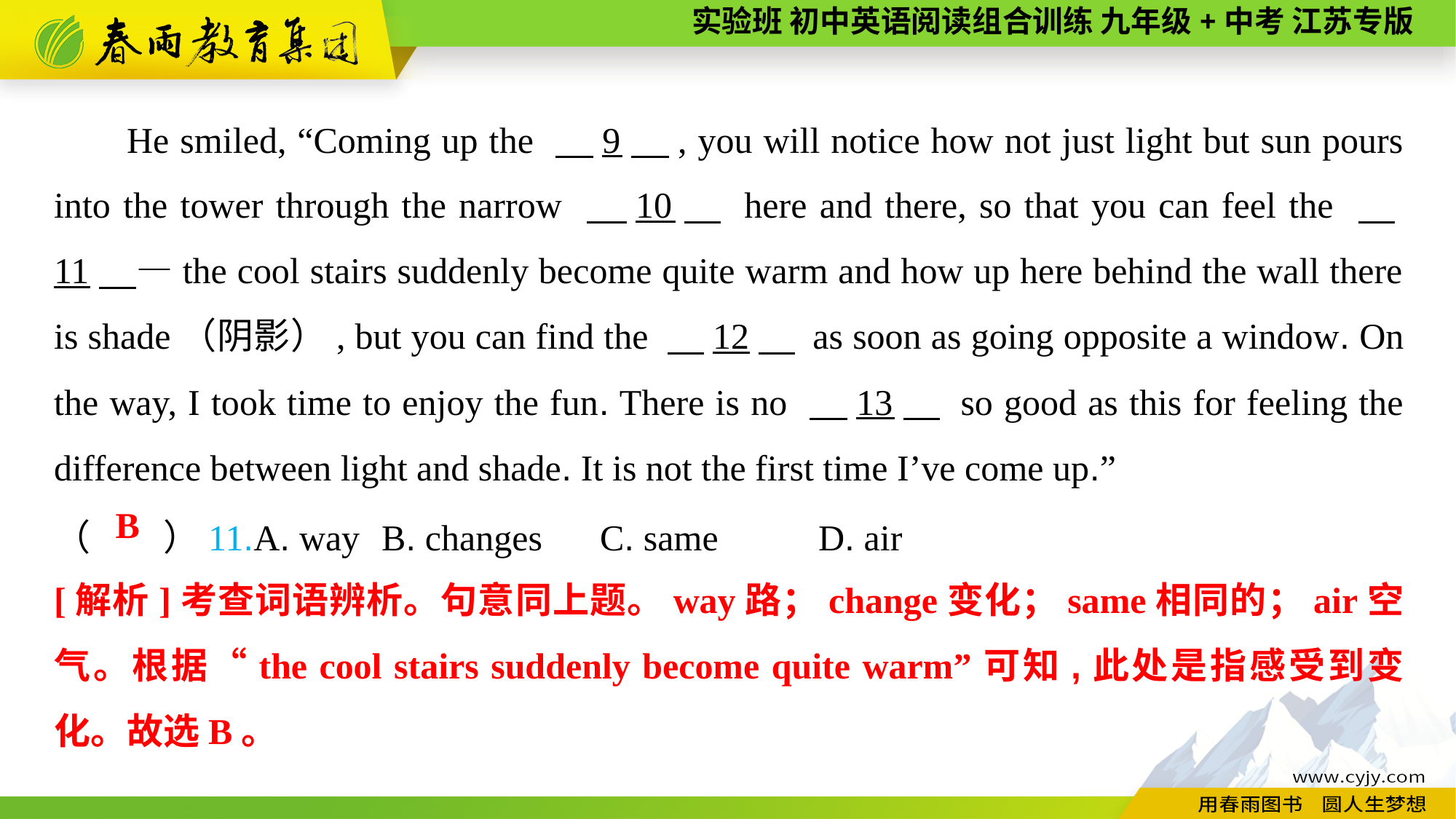

He smiled, “Coming up the 　9　, you will notice how not just light but sun pours into the tower through the narrow 　10　 here and there, so that you can feel the 　11　—the cool stairs suddenly become quite warm and how up here behind the wall there is shade（阴影）, but you can find the 　12　 as soon as going opposite a window. On the way, I took time to enjoy the fun. There is no 　13　 so good as this for feeling the difference between light and shade. It is not the first time I’ve come up.”
（　　）11.A. way	B. changes	C. same	D. air
B
[解析]考查词语辨析。句意同上题。way路；change变化；same相同的；air空气。根据“the cool stairs suddenly become quite warm”可知,此处是指感受到变化。故选B。